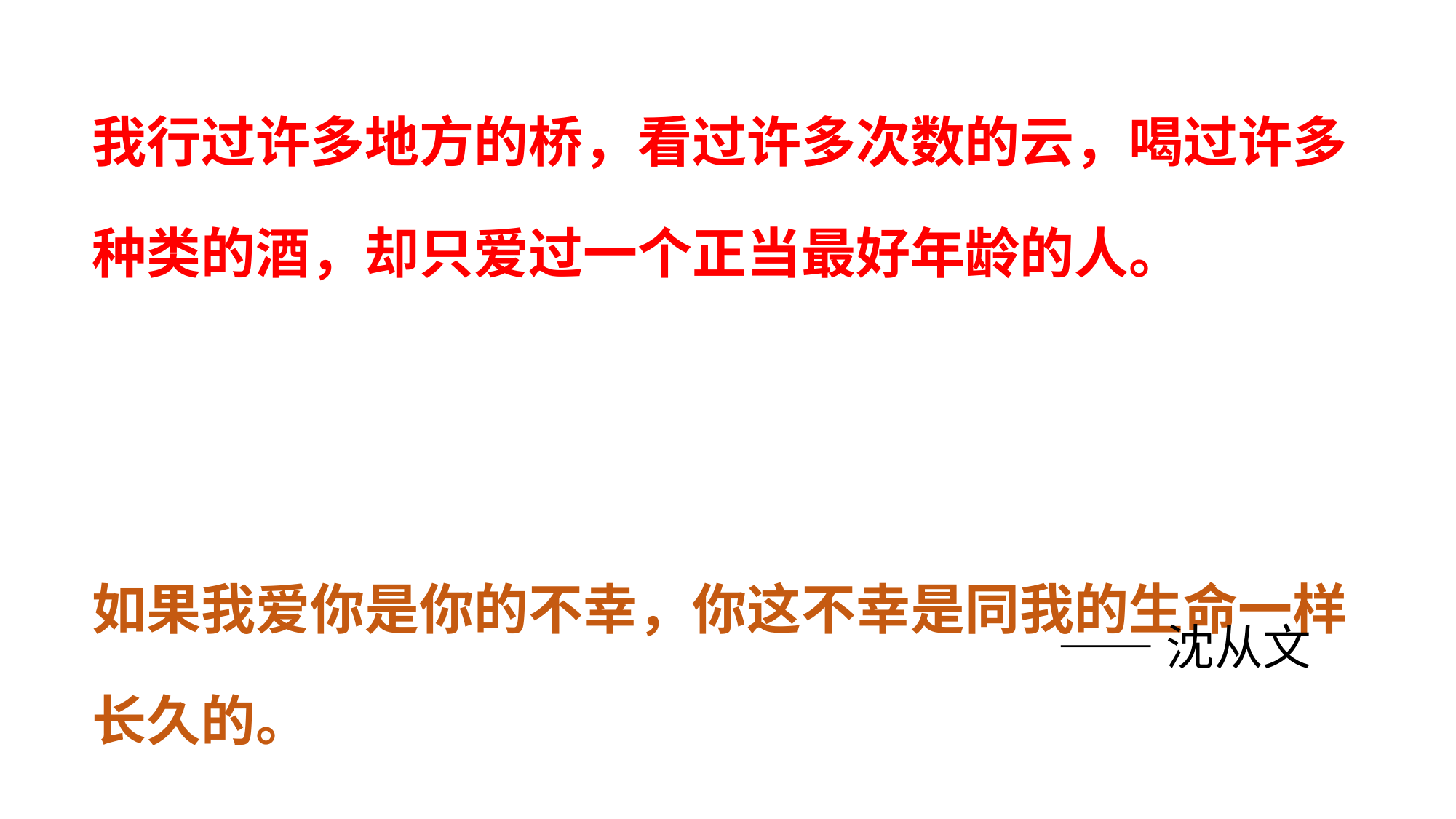

我行过许多地方的桥，看过许多次数的云，喝过许多种类的酒，却只爱过一个正当最好年龄的人。

如果我爱你是你的不幸，你这不幸是同我的生命一样长久的。

——沈从文